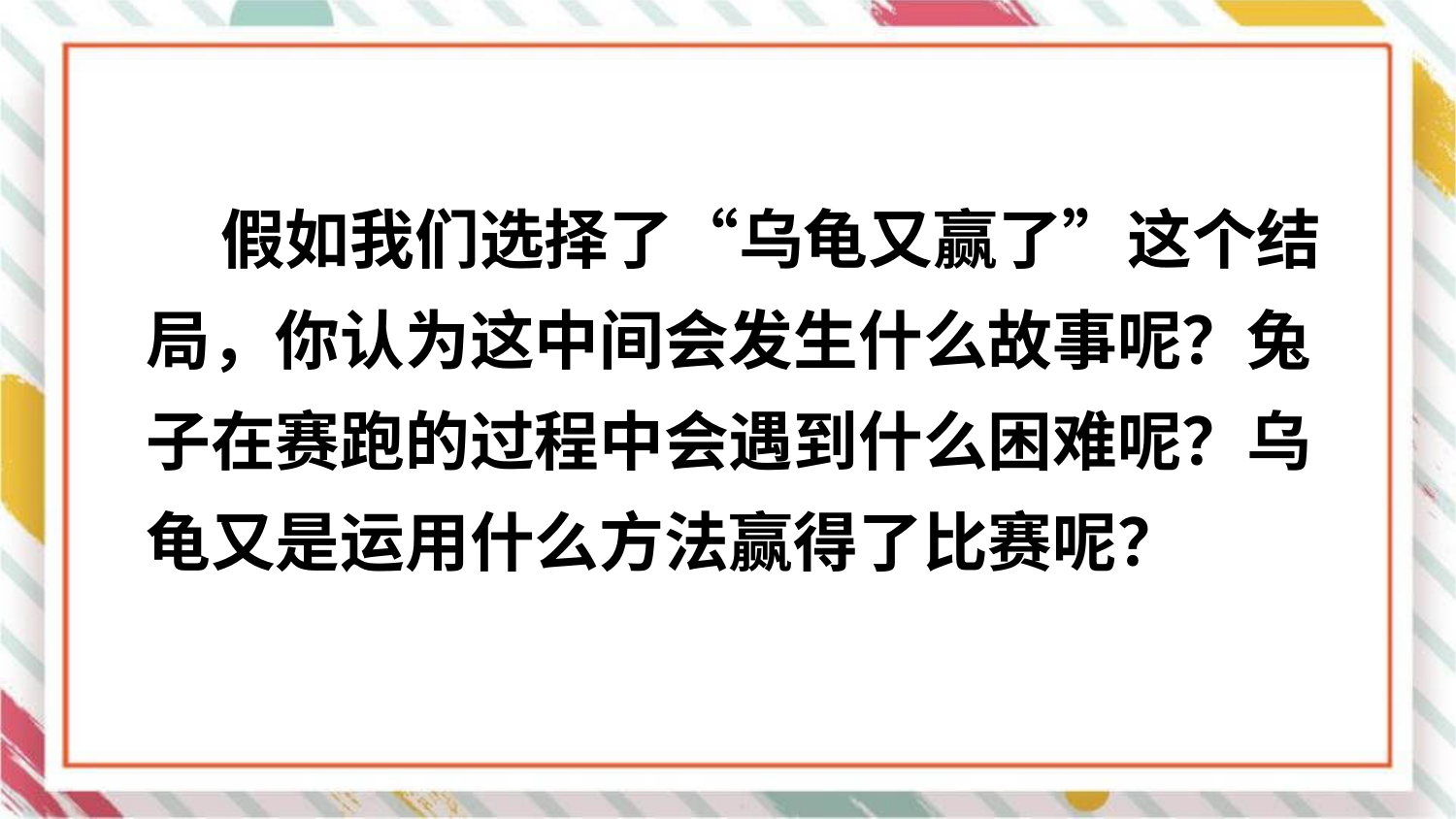

假如我们选择了“乌龟又赢了”这个结局，你认为这中间会发生什么故事呢？兔子在赛跑的过程中会遇到什么困难呢？乌龟又是运用什么方法赢得了比赛呢？